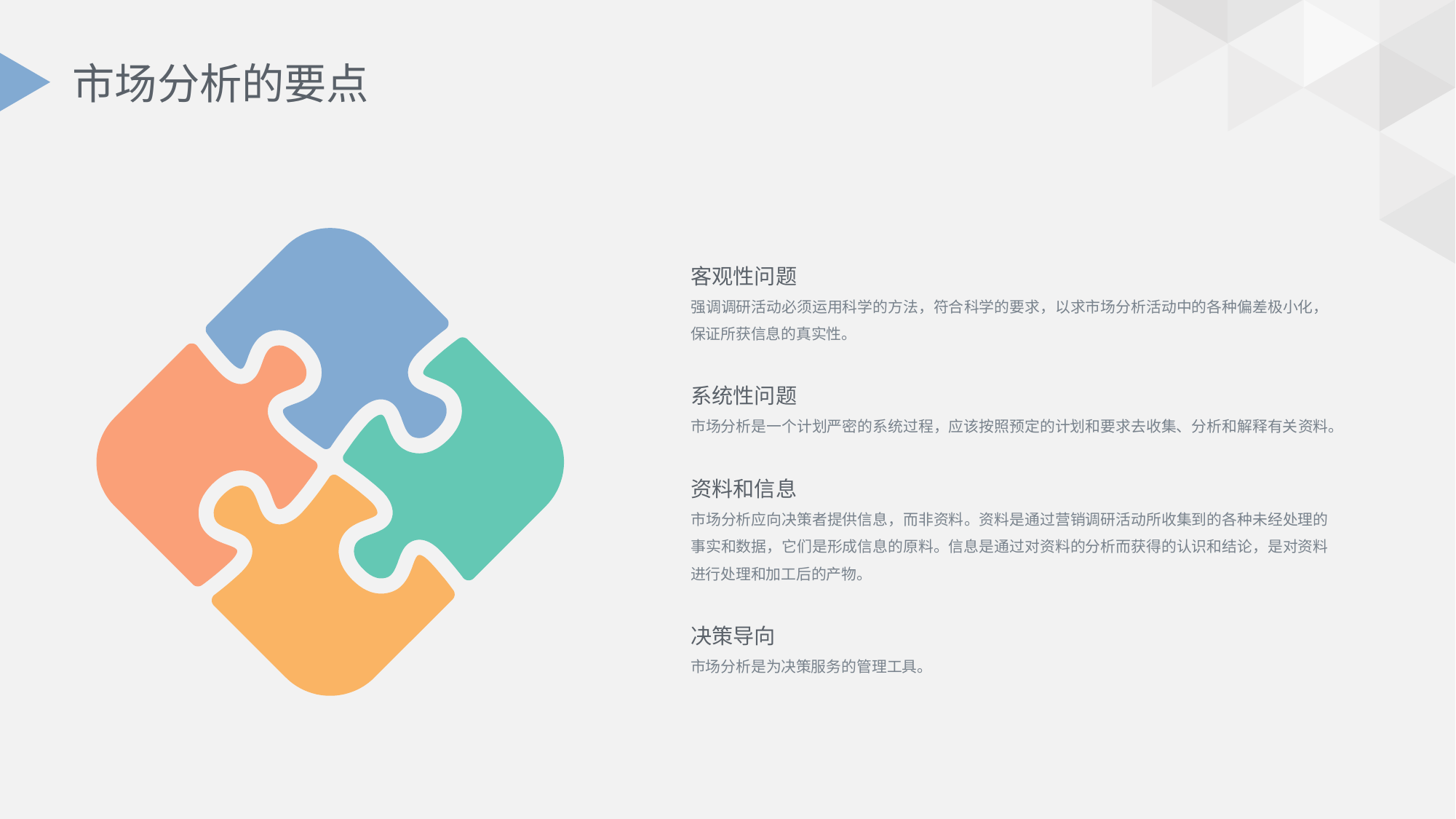

# 市场分析的要点

客观性问题
强调调研活动必须运用科学的方法，符合科学的要求，以求市场分析活动中的各种偏差极小化，保证所获信息的真实性。

系统性问题
市场分析是一个计划严密的系统过程，应该按照预定的计划和要求去收集、分析和解释有关资料。

资料和信息
市场分析应向决策者提供信息，而非资料。资料是通过营销调研活动所收集到的各种未经处理的事实和数据，它们是形成信息的原料。信息是通过对资料的分析而获得的认识和结论，是对资料进行处理和加工后的产物。

决策导向
市场分析是为决策服务的管理工具。